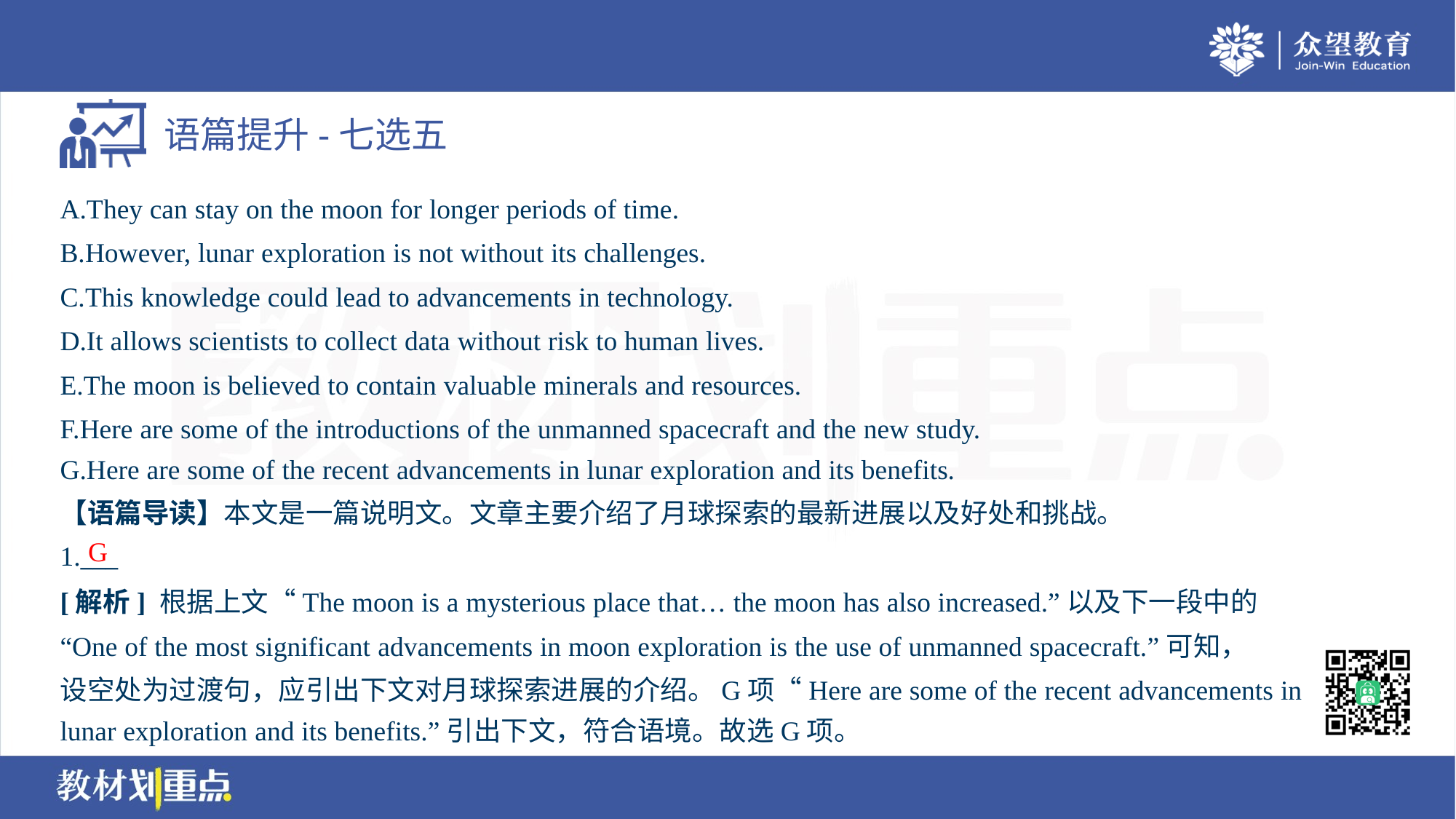

A.They can stay on the moon for longer periods of time.
B.However, lunar exploration is not without its challenges.
C.This knowledge could lead to advancements in technology.
D.It allows scientists to collect data without risk to human lives.
E.The moon is believed to contain valuable minerals and resources.
F.Here are some of the introductions of the unmanned spacecraft and the new study.
G.Here are some of the recent advancements in lunar exploration and its benefits.
【语篇导读】本文是一篇说明文。文章主要介绍了月球探索的最新进展以及好处和挑战。
G
1.___
[解析] 根据上文“The moon is a mysterious place that… the moon has also increased.”以及下一段中的
“One of the most significant advancements in moon exploration is the use of unmanned spacecraft.”可知，
设空处为过渡句，应引出下文对月球探索进展的介绍。G项“Here are some of the recent advancements in
lunar exploration and its benefits.”引出下文，符合语境。故选G项。